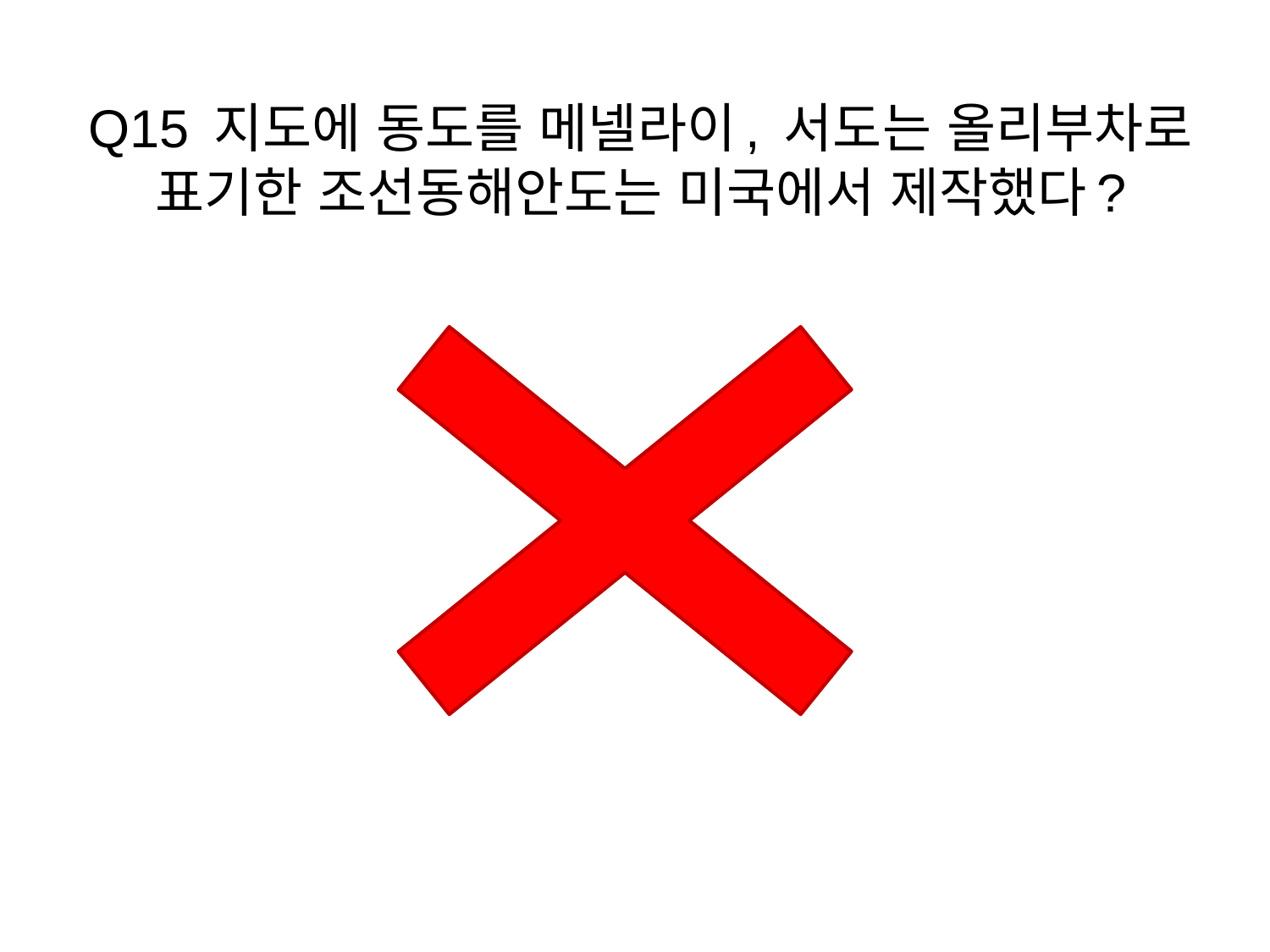

# Q15 지도에 동도를 메넬라이, 서도는 올리부차로 표기한 조선동해안도는 미국에서 제작했다?